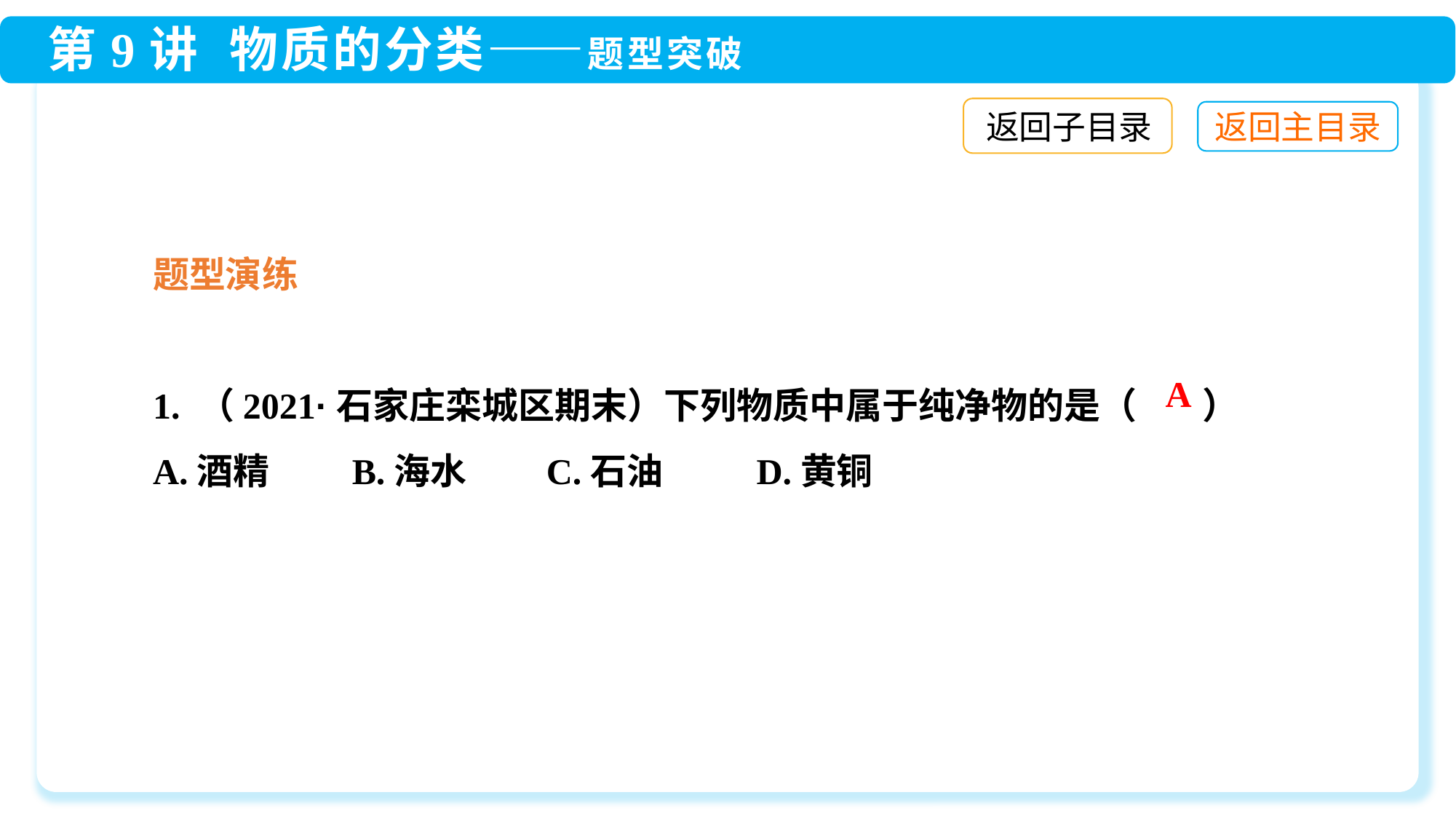

返回子目录
题型演练

1. （2021·石家庄栾城区期末）下列物质中属于纯净物的是（        ）
A.酒精         B.海水 	       C.石油 	      D.黄铜
A